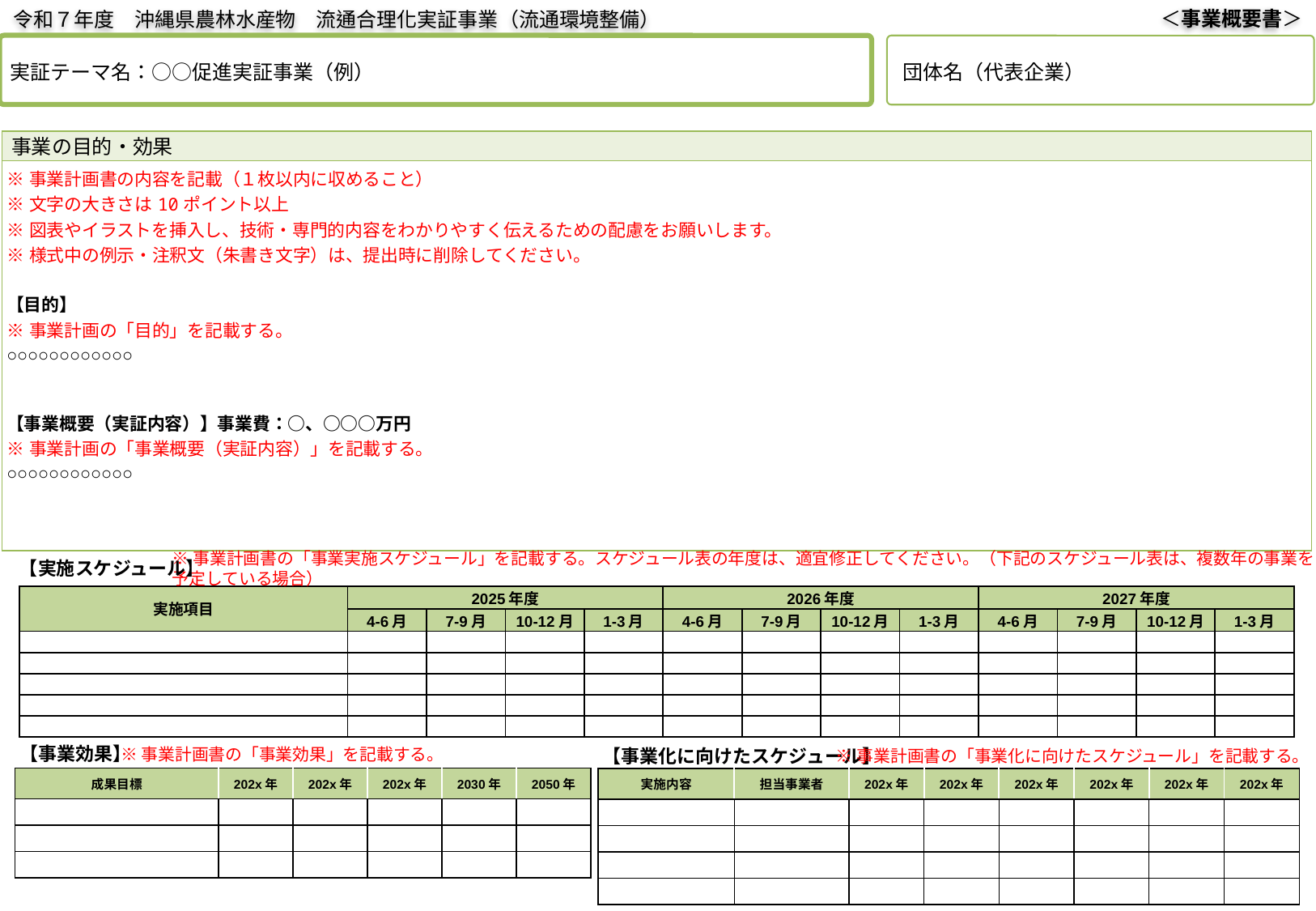

令和７年度　沖縄県農林水産物　流通合理化実証事業（流通環境整備）
＜事業概要書＞
実証テーマ名：○○促進実証事業（例）
団体名（代表企業）
| 事業の目的・効果 |
| --- |
| ※事業計画書の内容を記載（１枚以内に収めること） ※文字の大きさは10ポイント以上 ※図表やイラストを挿入し、技術・専門的内容をわかりやすく伝えるための配慮をお願いします。 ※様式中の例示・注釈文（朱書き文字）は、提出時に削除してください。 【目的】 ※事業計画の「目的」を記載する。 ○○○○○○○○○○○○ 【事業概要（実証内容）】事業費：○、○○○万円 ※事業計画の「事業概要（実証内容）」を記載する。 ○○○○○○○○○○○○ |
※事業計画書の「事業実施スケジュール」を記載する。スケジュール表の年度は、適宜修正してください。（下記のスケジュール表は、複数年の事業を予定している場合）
【実施スケジュール】
| 実施項目 | 2025年度 |  |  |  | 2026年度 |  |  |  | 2027年度 |  |  |  |
| --- | --- | --- | --- | --- | --- | --- | --- | --- | --- | --- | --- | --- |
|  | 4-6月 | 7-9月 | 10-12月 | 1-3月 | 4-6月 | 7-9月 | 10-12月 | 1-3月 | 4-6月 | 7-9月 | 10-12月 | 1-3月 |
|  |  |  |  |  |  |  |  |  |  |  |  |  |
|  |  |  |  |  |  |  |  |  |  |  |  |  |
|  |  |  |  |  |  |  |  |  |  |  |  |  |
|  |  |  |  |  |  |  |  |  |  |  |  |  |
|  |  |  |  |  |  |  |  |  |  |  |  |  |
※事業計画書の「事業効果」を記載する。
※事業計画書の「事業化に向けたスケジュール」を記載する。
【事業効果】
【事業化に向けたスケジュール】
| 成果目標 | 202x年 | 202x年 | 202x年 | 2030年 | 2050年 |
| --- | --- | --- | --- | --- | --- |
|  |  |  |  |  |  |
|  |  |  |  |  |  |
|  |  |  |  |  |  |
| 実施内容 | 担当事業者 | 202x年 | 202x年 | 202x年 | 202x年 | 202x年 | 202x年 |
| --- | --- | --- | --- | --- | --- | --- | --- |
|  |  |  |  |  |  |  |  |
|  |  |  |  |  |  |  |  |
|  |  |  |  |  |  |  |  |
|  |  |  |  |  |  |  |  |